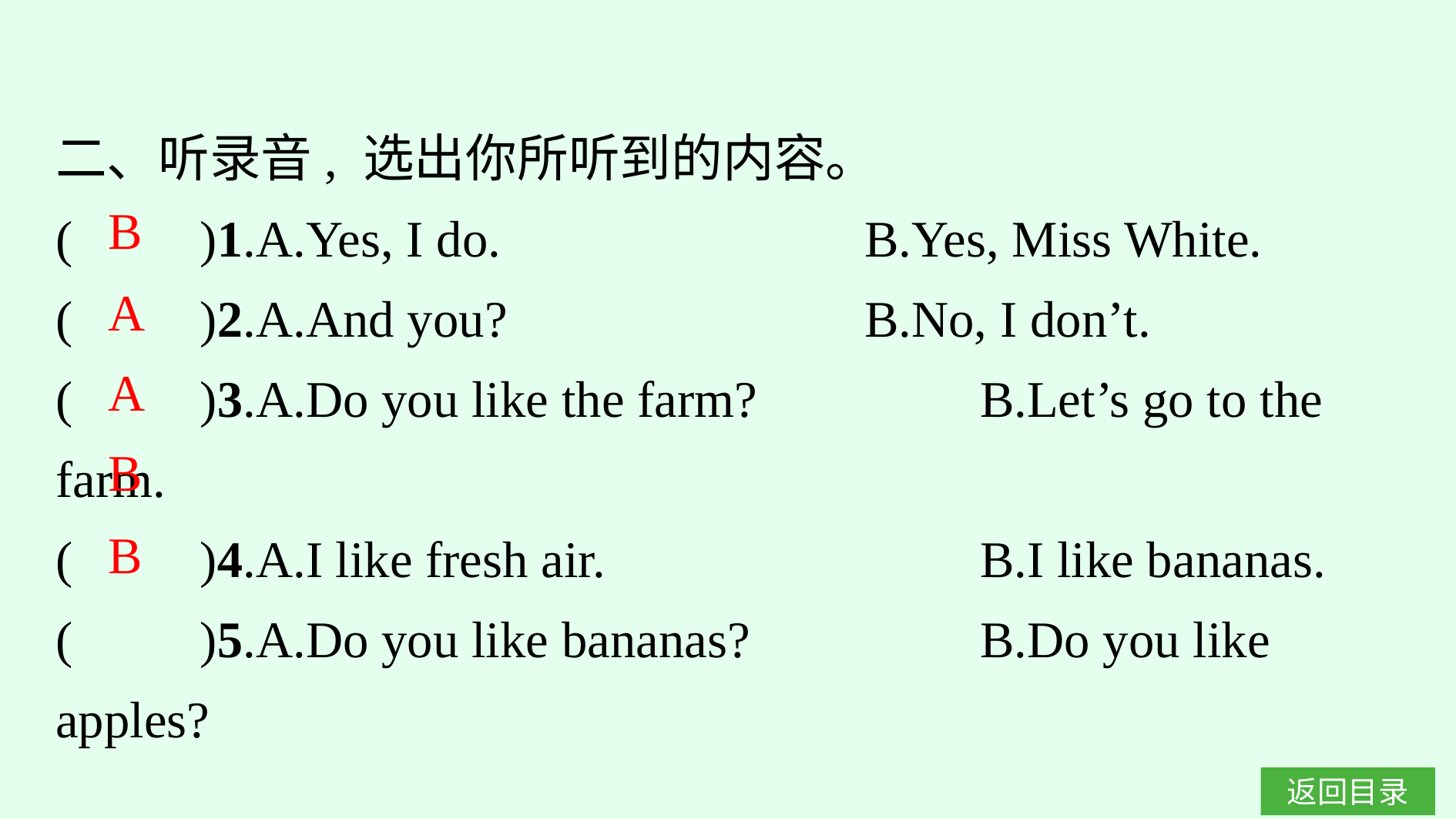

二、听录音, 选出你所听到的内容。
(　　)1.A.Yes, I do.　　　　 　　	B.Yes, Miss White.
(　　)2.A.And you?				B.No, I don’t.
(　　)3.A.Do you like the farm?		B.Let’s go to the farm.
(　　)4.A.I like fresh air.				B.I like bananas.
(　　)5.A.Do you like bananas?		B.Do you like apples?
B
A
A
B
B